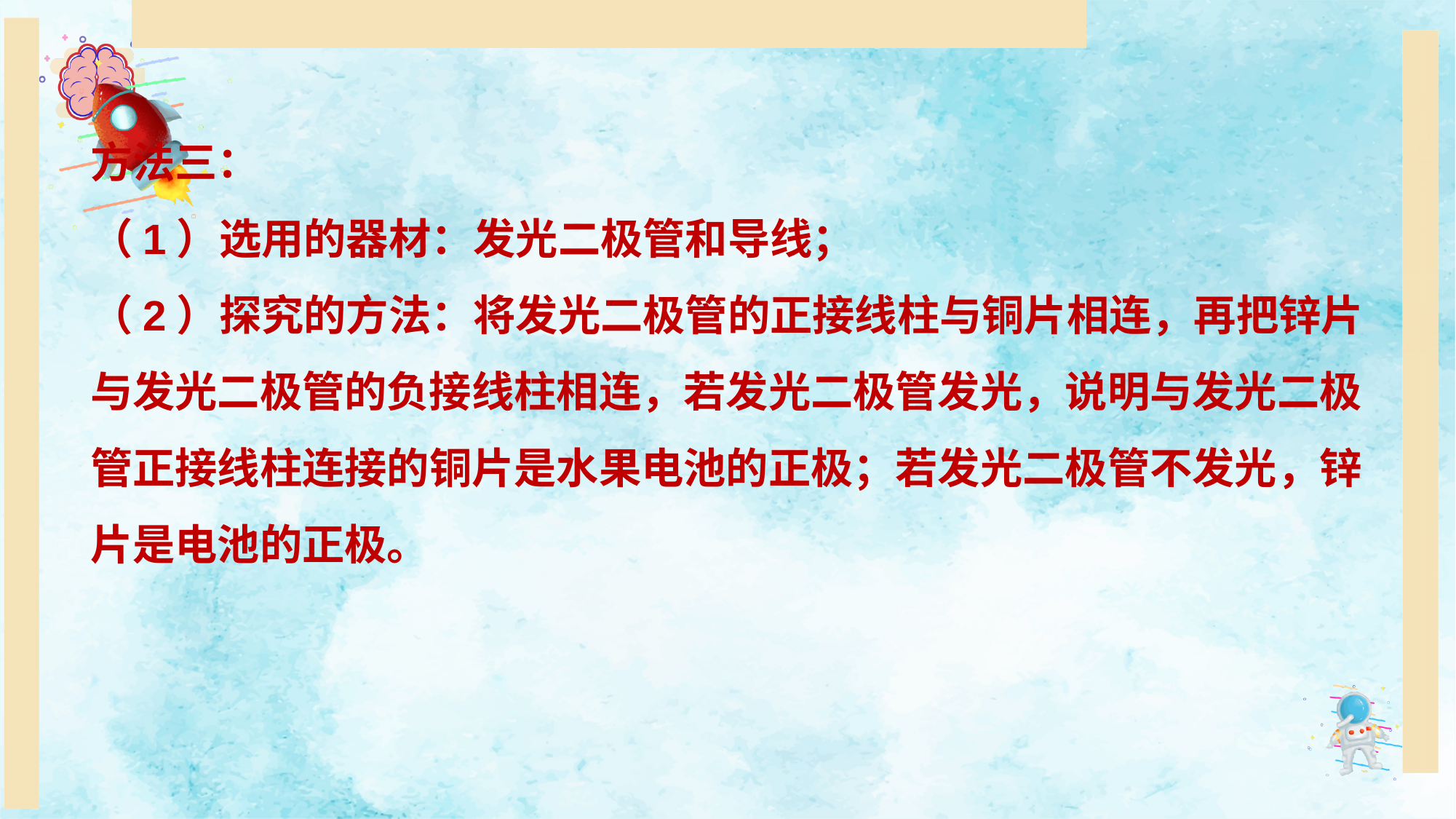

方法三：
（1）选用的器材：发光二极管和导线；
（2）探究的方法：将发光二极管的正接线柱与铜片相连，再把锌片与发光二极管的负接线柱相连，若发光二极管发光，说明与发光二极管正接线柱连接的铜片是水果电池的正极；若发光二极管不发光，锌片是电池的正极。